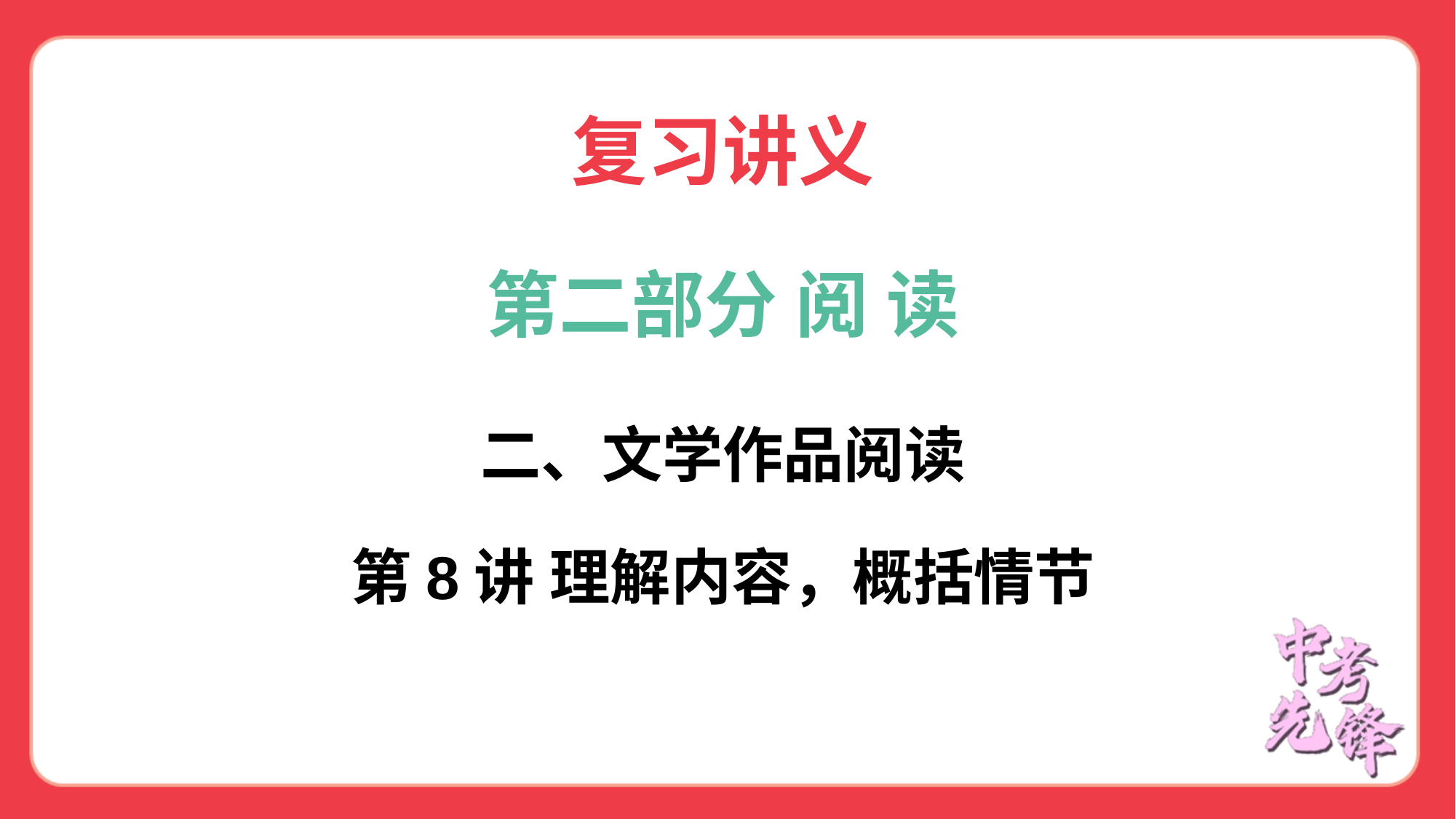

复习讲义
第二部分 阅 读
二、文学作品阅读
第8讲 理解内容，概括情节